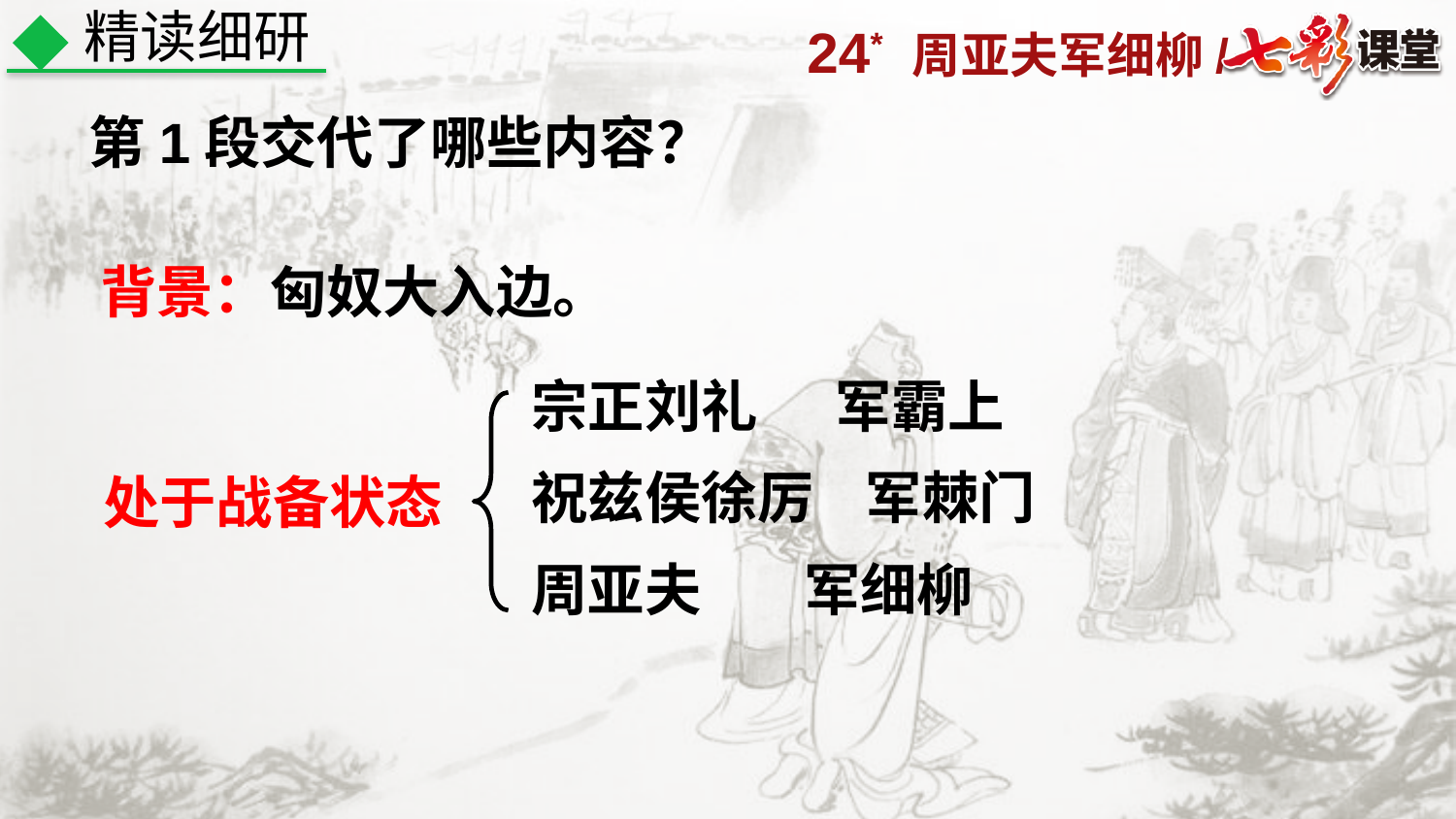

精读细研

第1段交代了哪些内容？
背景：匈奴大入边。
宗正刘礼      军霸上

祝兹侯徐厉    军棘门
处于战备状态
周亚夫        军细柳